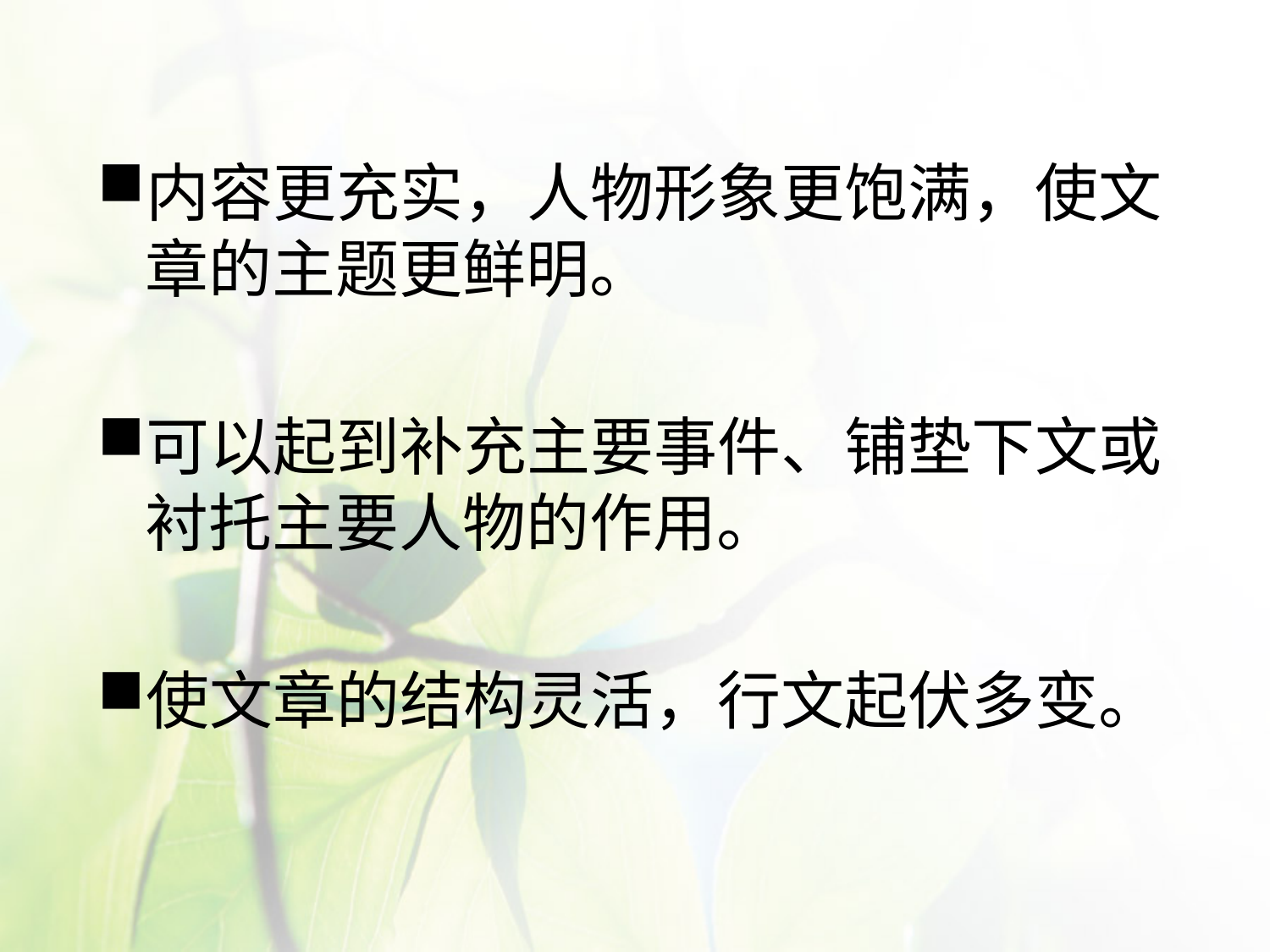

内容更充实，人物形象更饱满，使文章的主题更鲜明。

可以起到补充主要事件、铺垫下文或衬托主要人物的作用。

使文章的结构灵活，行文起伏多变。